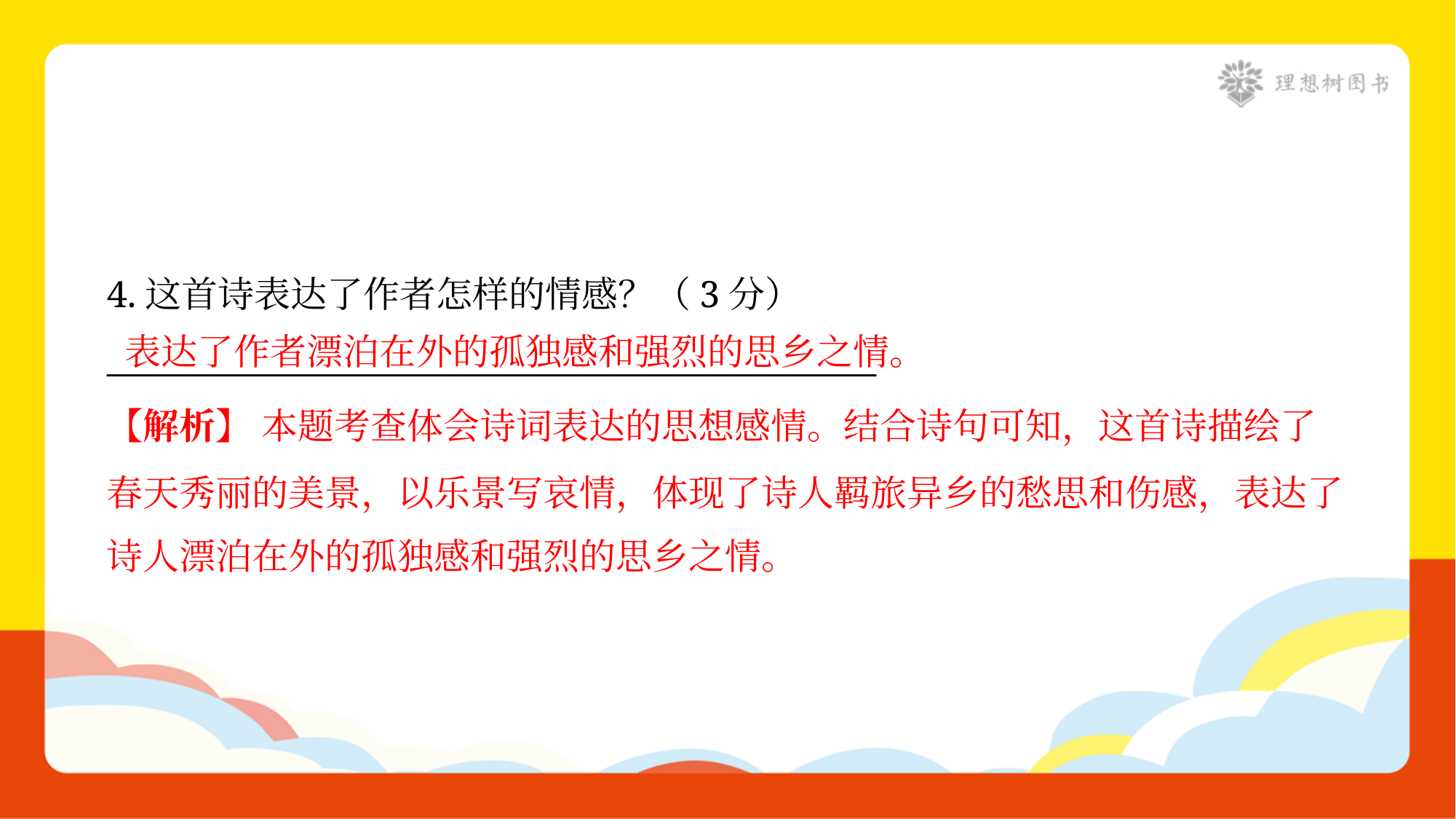

4.这首诗表达了作者怎样的情感？（3分）
______________________________________________
表达了作者漂泊在外的孤独感和强烈的思乡之情。
【解析】 本题考查体会诗词表达的思想感情。结合诗句可知，这首诗描绘了
春天秀丽的美景，以乐景写哀情，体现了诗人羁旅异乡的愁思和伤感，表达了
诗人漂泊在外的孤独感和强烈的思乡之情。